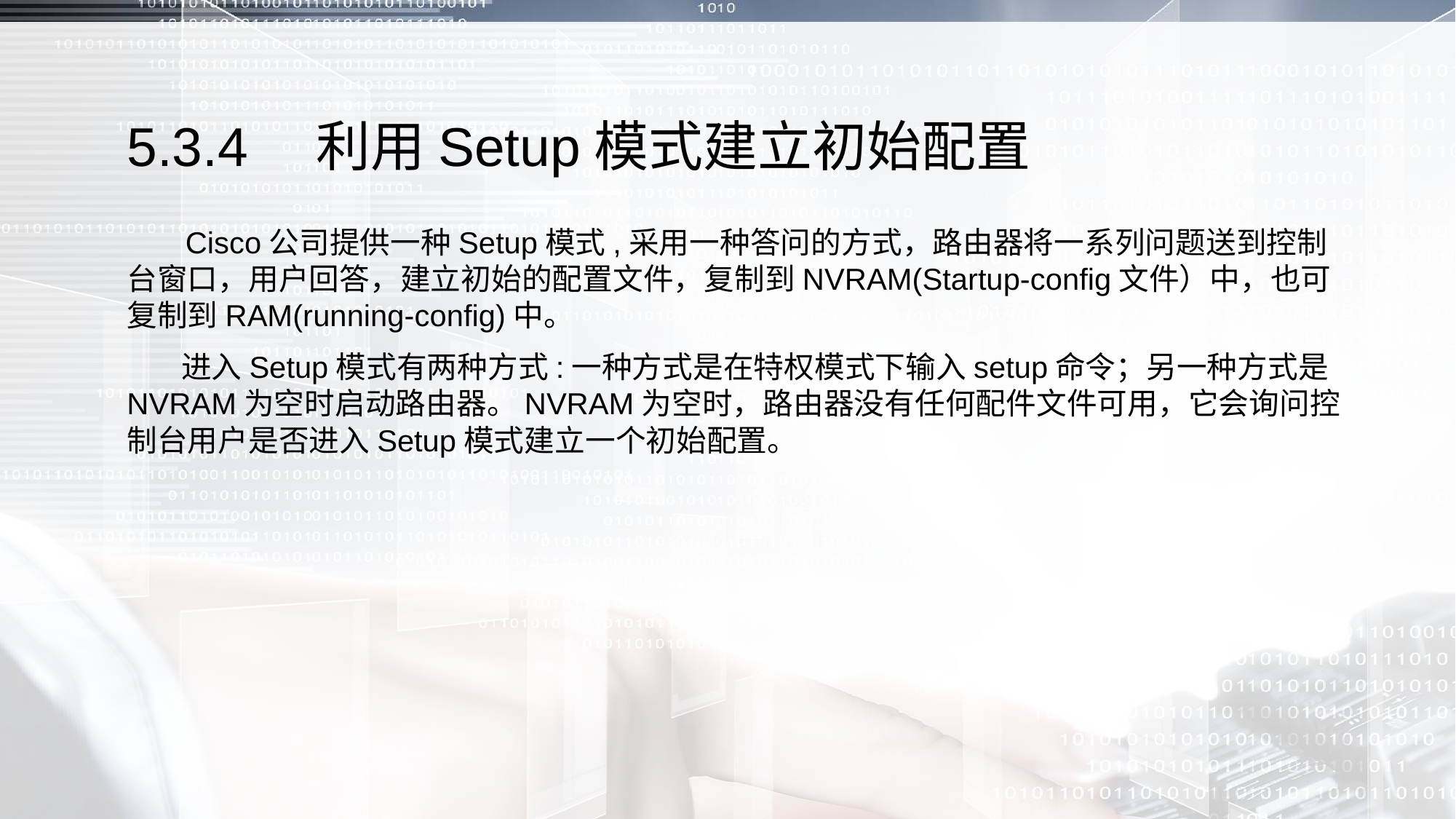

# 5.3.4　利用Setup模式建立初始配置
       Cisco公司提供一种Setup模式,采用一种答问的方式，路由器将一系列问题送到控制台窗口，用户回答，建立初始的配置文件，复制到NVRAM(Startup-config文件）中，也可复制到RAM(running-config)中。
       进入Setup模式有两种方式:一种方式是在特权模式下输入setup命令；另一种方式是NVRAM为空时启动路由器。NVRAM为空时，路由器没有任何配件文件可用，它会询问控制台用户是否进入Setup模式建立一个初始配置。